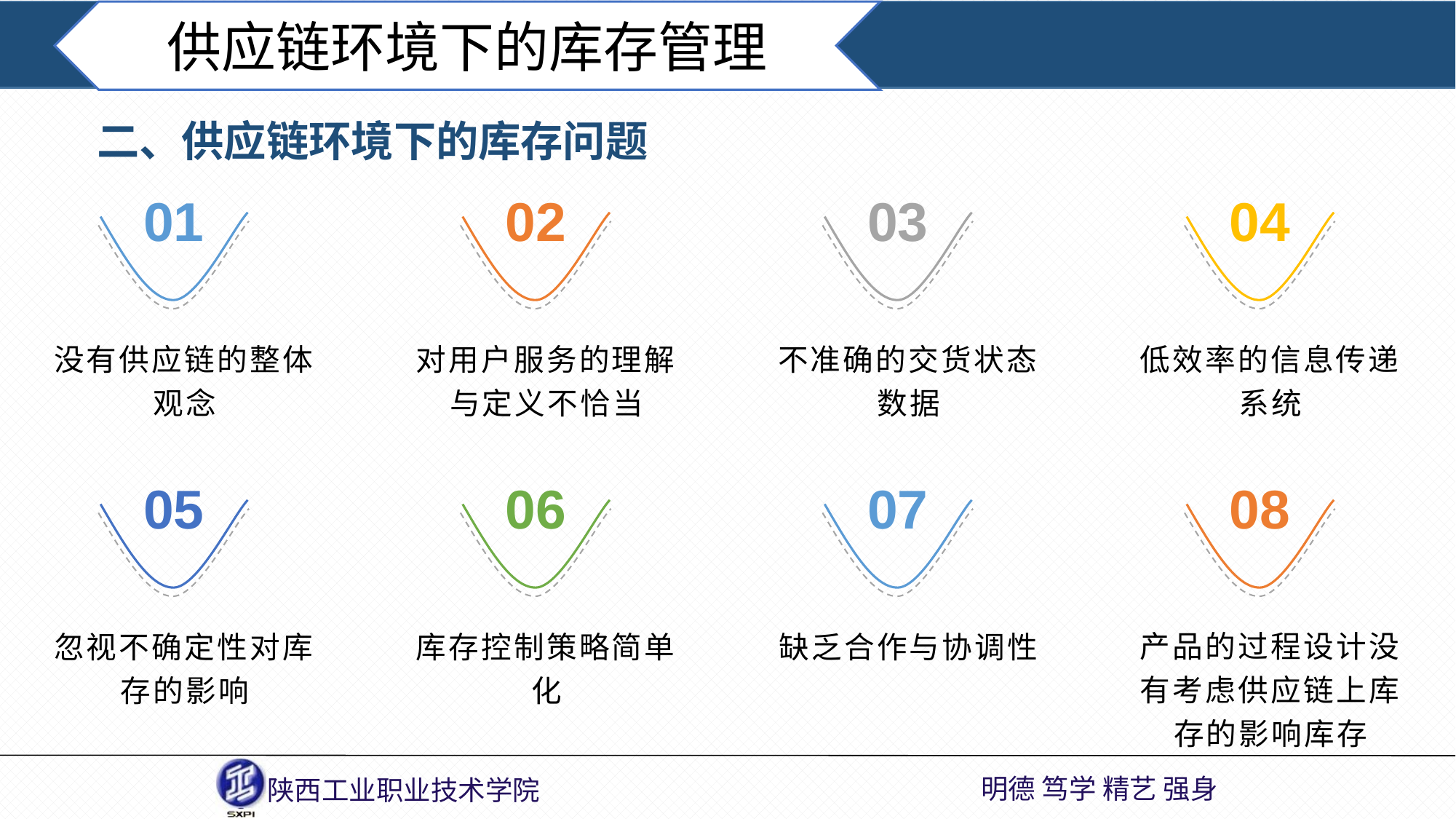

供应链环境下的库存管理
二、供应链环境下的库存问题
01
02
03
04

对用户服务的理解与定义不恰当
不准确的交货状态数据
低效率的信息传递系统
没有供应链的整体观念
05
06
07
08

忽视不确定性对库存的影响
库存控制策略简单化
缺乏合作与协调性
产品的过程设计没有考虑供应链上库存的影响库存